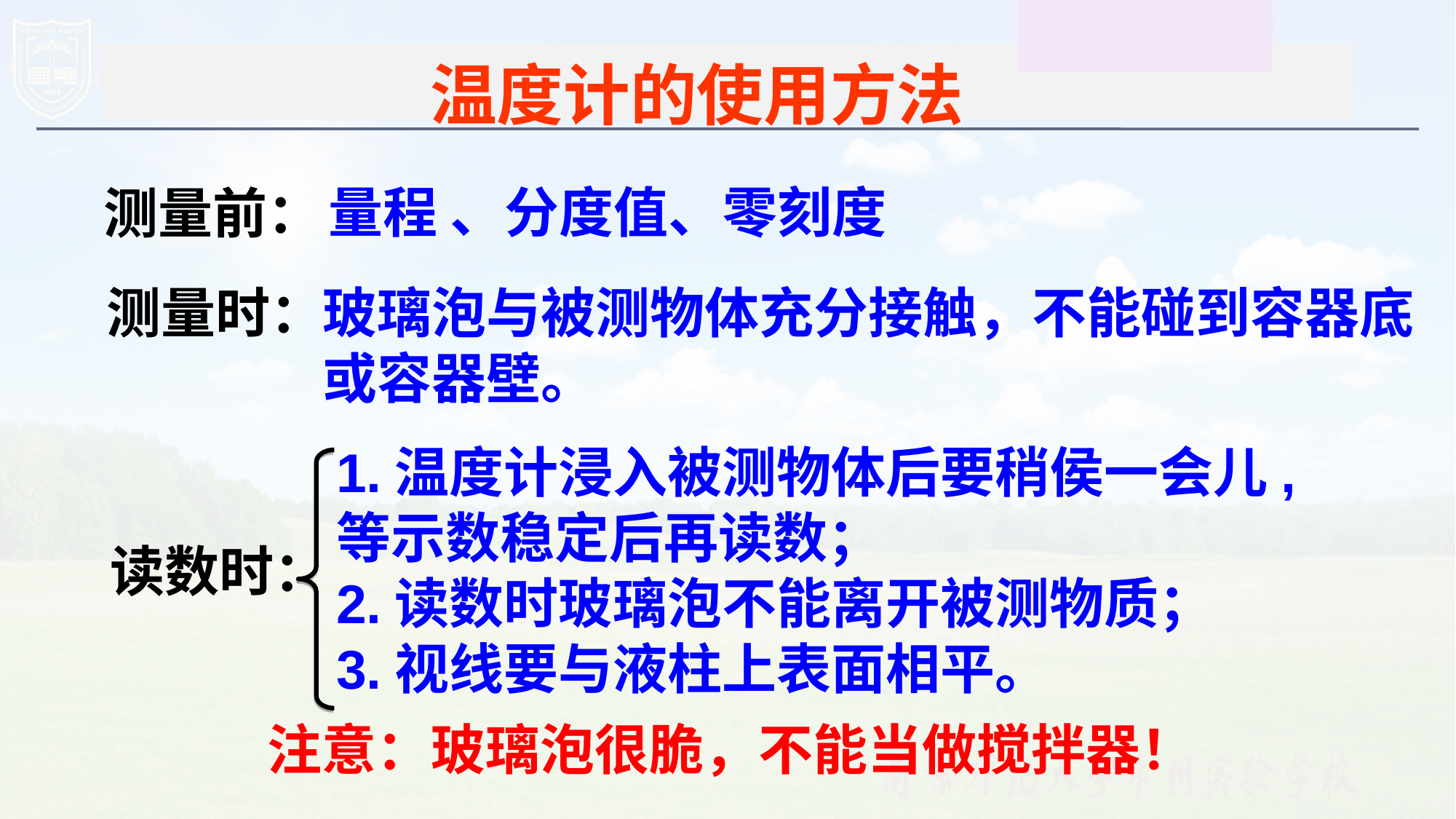

温度计的使用方法
量程 、分度值、零刻度
测量前：
测量时：
玻璃泡与被测物体充分接触，不能碰到容器底
或容器壁。
1.温度计浸入被测物体后要稍侯一会儿,等示数稳定后再读数；
2.读数时玻璃泡不能离开被测物质；
3.视线要与液柱上表面相平。

读数时：
注意：玻璃泡很脆，不能当做搅拌器！